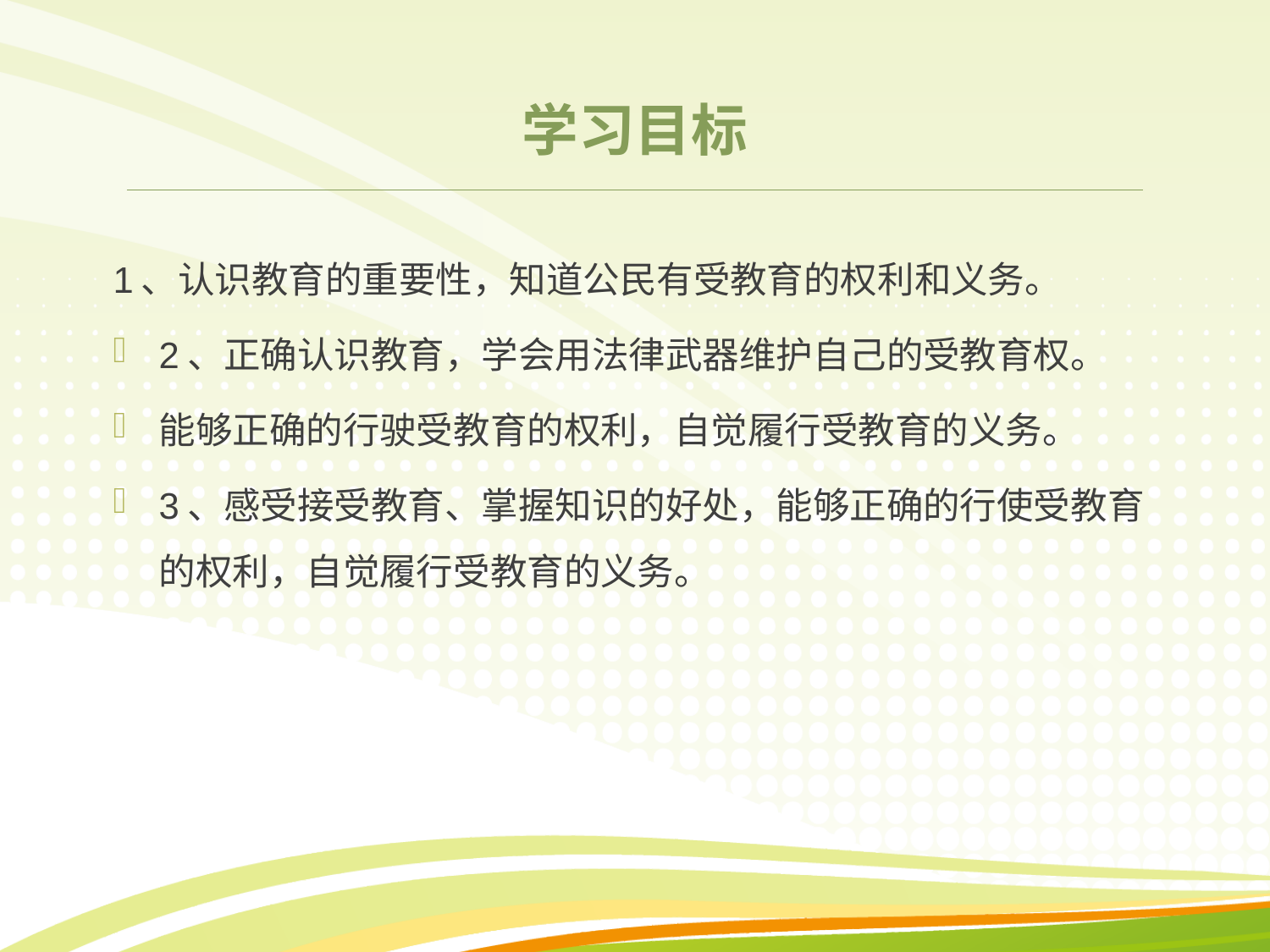

# 学习目标
1、认识教育的重要性，知道公民有受教育的权利和义务。
2、正确认识教育，学会用法律武器维护自己的受教育权。
能够正确的行驶受教育的权利，自觉履行受教育的义务。
3、感受接受教育、掌握知识的好处，能够正确的行使受教育的权利，自觉履行受教育的义务。